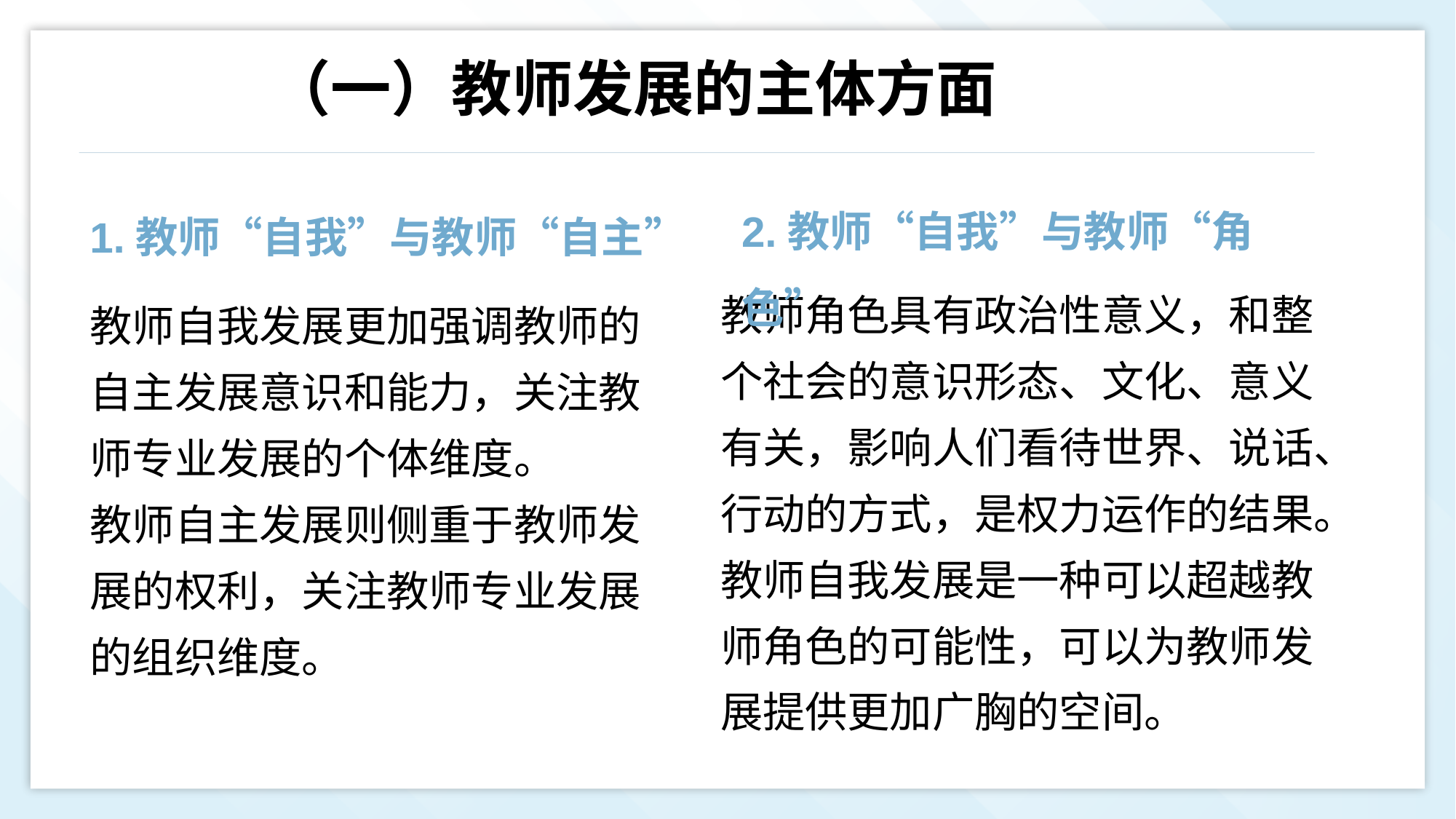

（一）教师发展的主体方面
2.教师“自我”与教师“角色”
1.教师“自我”与教师“自主”

教师角色具有政治性意义，和整个社会的意识形态、文化、意义有关，影响人们看待世界、说话、行动的方式，是权力运作的结果。
教师自我发展是一种可以超越教师角色的可能性，可以为教师发展提供更加广胸的空间。
教师自我发展更加强调教师的自主发展意识和能力，关注教师专业发展的个体维度。
教师自主发展则侧重于教师发展的权利，关注教师专业发展的组织维度。